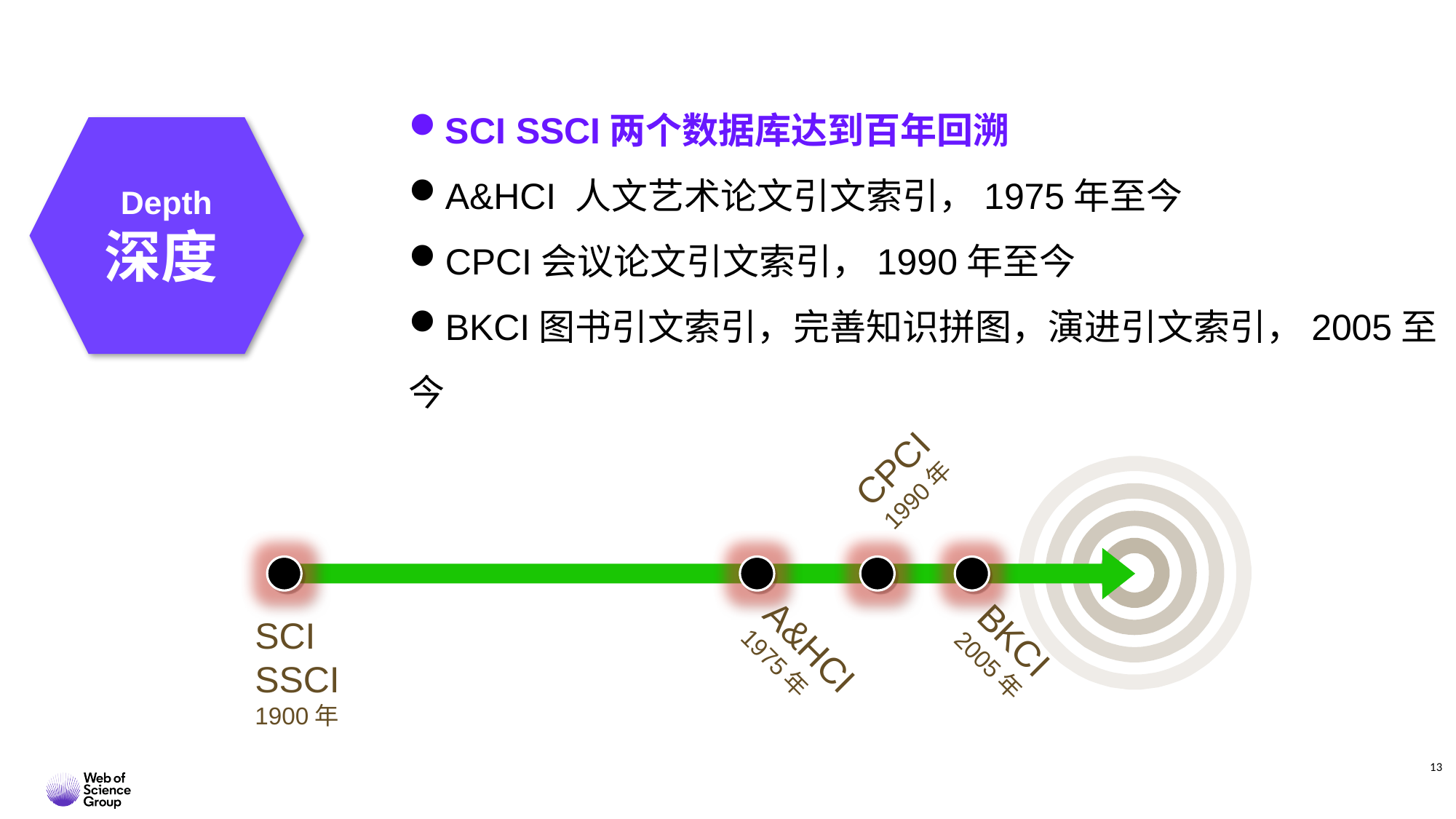

SCI SSCI两个数据库达到百年回溯
A&HCI 人文艺术论文引文索引，1975年至今
CPCI会议论文引文索引，1990年至今
BKCI图书引文索引，完善知识拼图，演进引文索引，2005至今
Depth
深度

CPCI
1990年

SCI
SSCI
1900年
BKCI
2005年
A&HCI
1975年

13